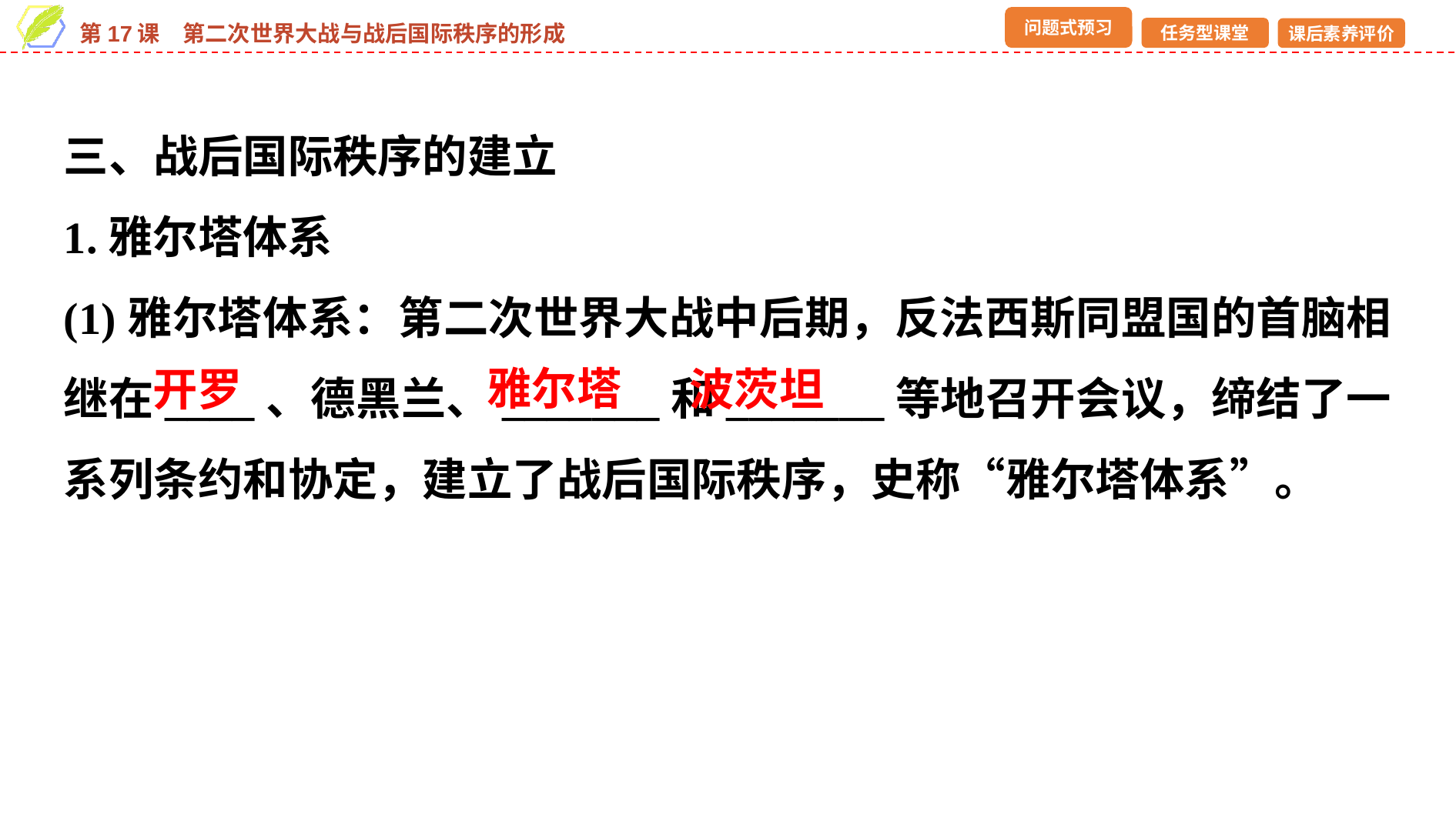

三、战后国际秩序的建立
1.雅尔塔体系
(1)雅尔塔体系：第二次世界大战中后期，反法西斯同盟国的首脑相继在____、德黑兰、_______和_______等地召开会议，缔结了一系列条约和协定，建立了战后国际秩序，史称“雅尔塔体系”。
雅尔塔
开罗
波茨坦